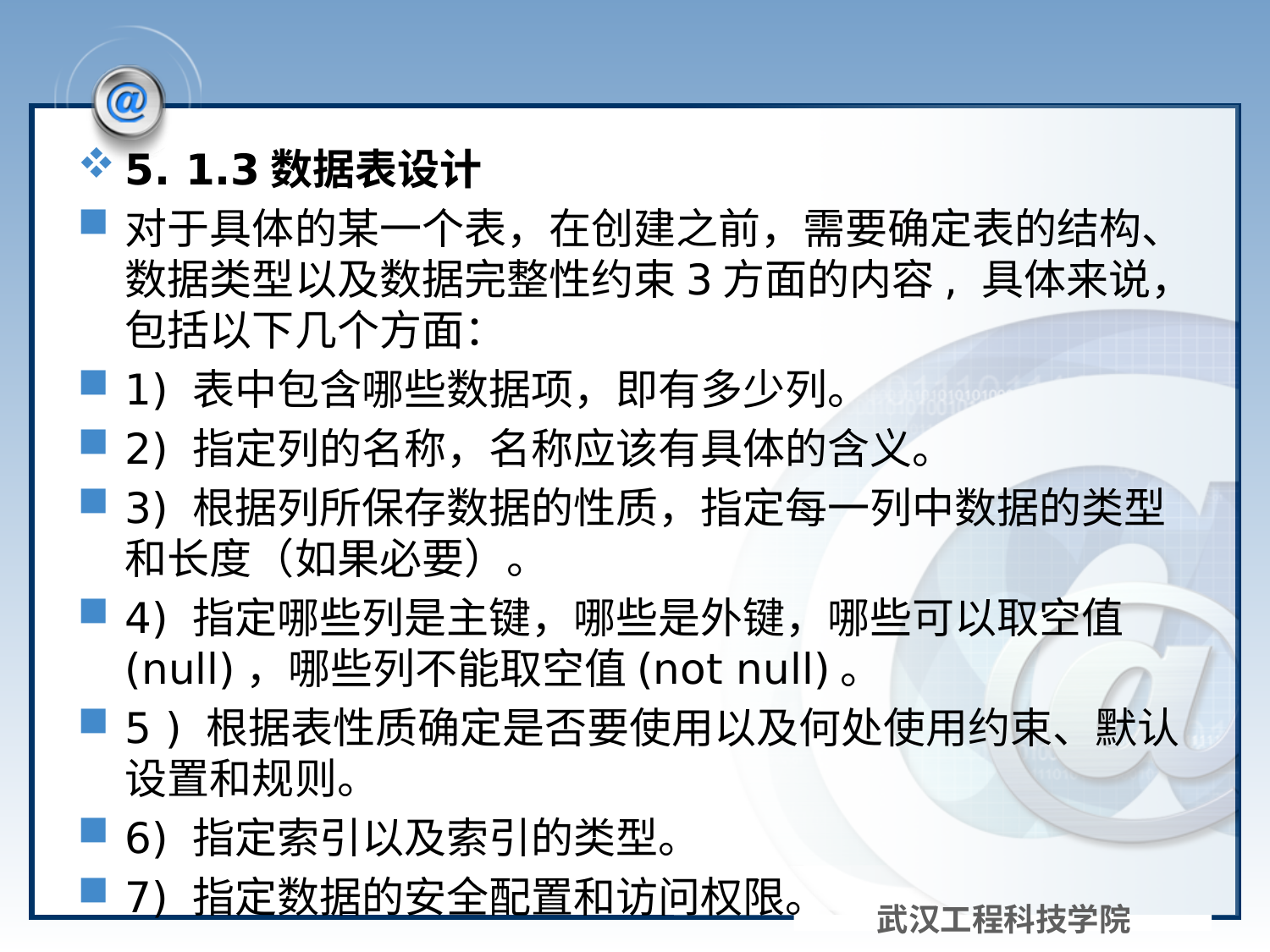

#
5. 1.3数据表设计
对于具体的某一个表，在创建之前，需要确定表的结构、数据类型以及数据完整性约束3方面的内容, 具体来说，包括以下几个方面：
1) 表中包含哪些数据项，即有多少列。
2) 指定列的名称，名称应该有具体的含义。
3) 根据列所保存数据的性质，指定每一列中数据的类型和长度（如果必要）。
4) 指定哪些列是主键，哪些是外键，哪些可以取空值(null)，哪些列不能取空值(not null)。
5 ) 根据表性质确定是否要使用以及何处使用约束、默认设置和规则。
6) 指定索引以及索引的类型。
7) 指定数据的安全配置和访问权限。
武汉工程科技学院